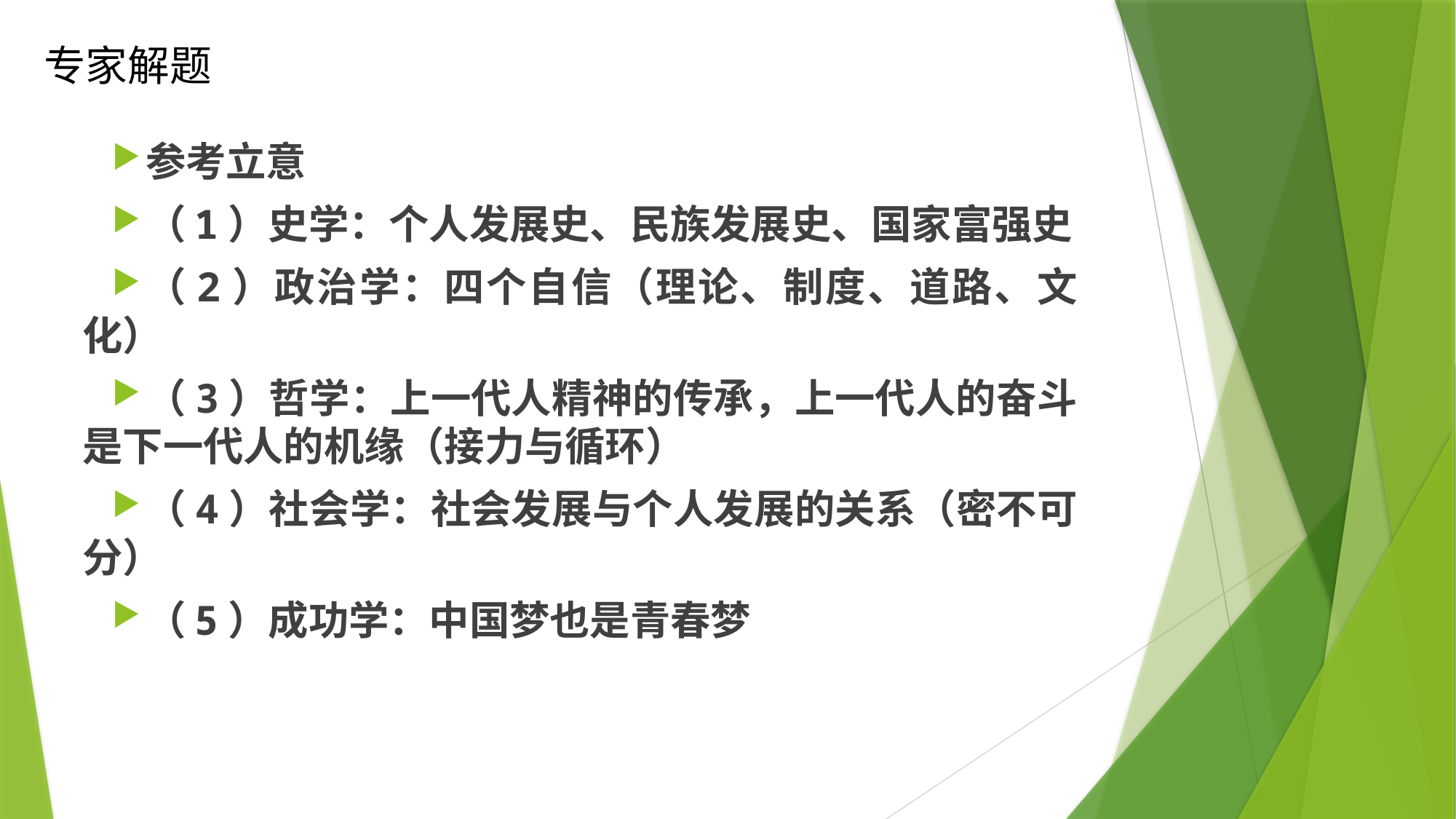

# 专家解题
参考立意
（1）史学：个人发展史、民族发展史、国家富强史
（2）政治学：四个自信（理论、制度、道路、文化）
（3）哲学：上一代人精神的传承，上一代人的奋斗是下一代人的机缘（接力与循环）
（4）社会学：社会发展与个人发展的关系（密不可分）
（5）成功学：中国梦也是青春梦